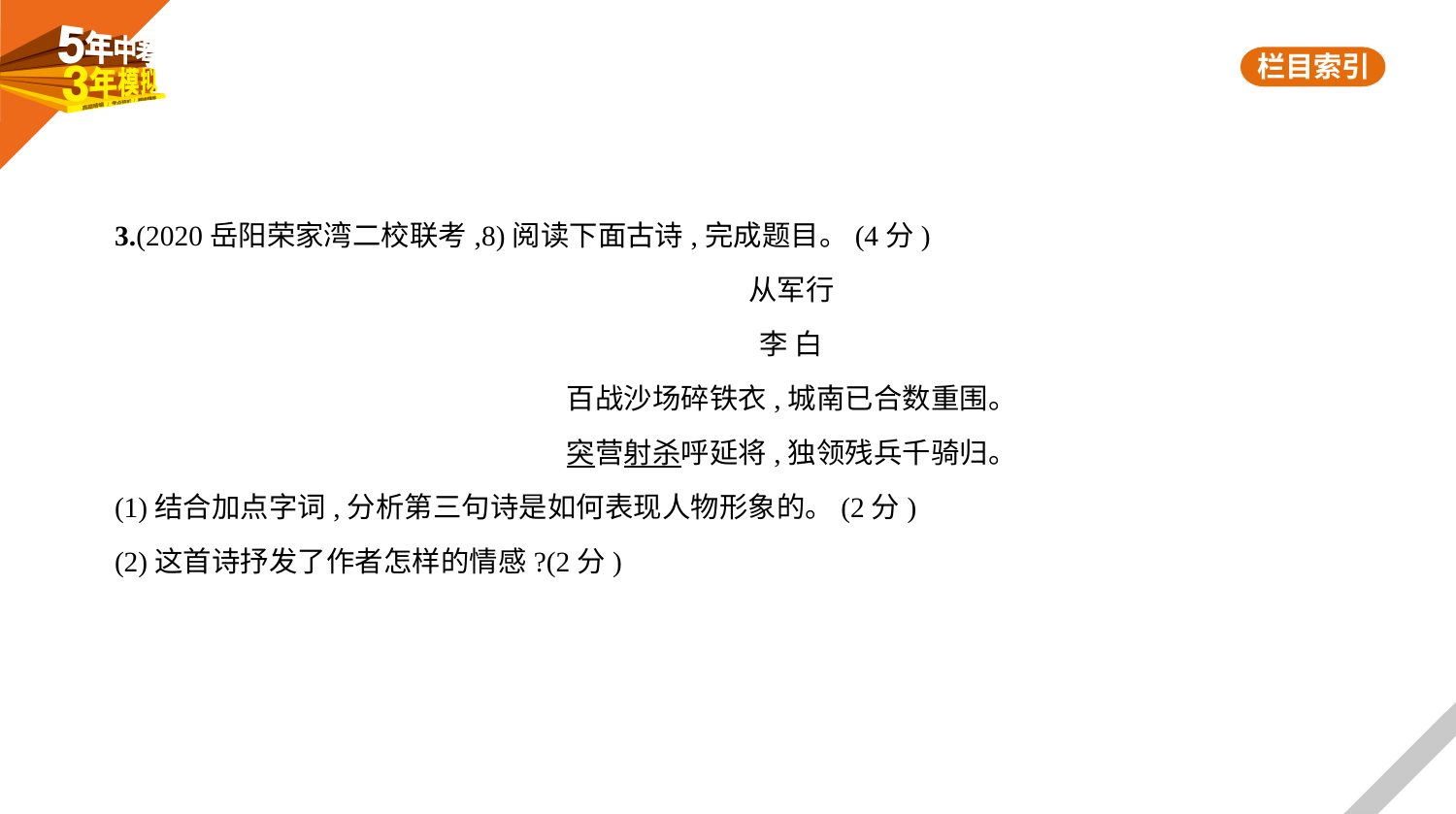

3.(2020岳阳荣家湾二校联考,8)阅读下面古诗,完成题目。(4分)
从军行
李 白
百战沙场碎铁衣,城南已合数重围。
突营射杀呼延将,独领残兵千骑归。
(1)结合加点字词,分析第三句诗是如何表现人物形象的。(2分)
(2)这首诗抒发了作者怎样的情感?(2分)